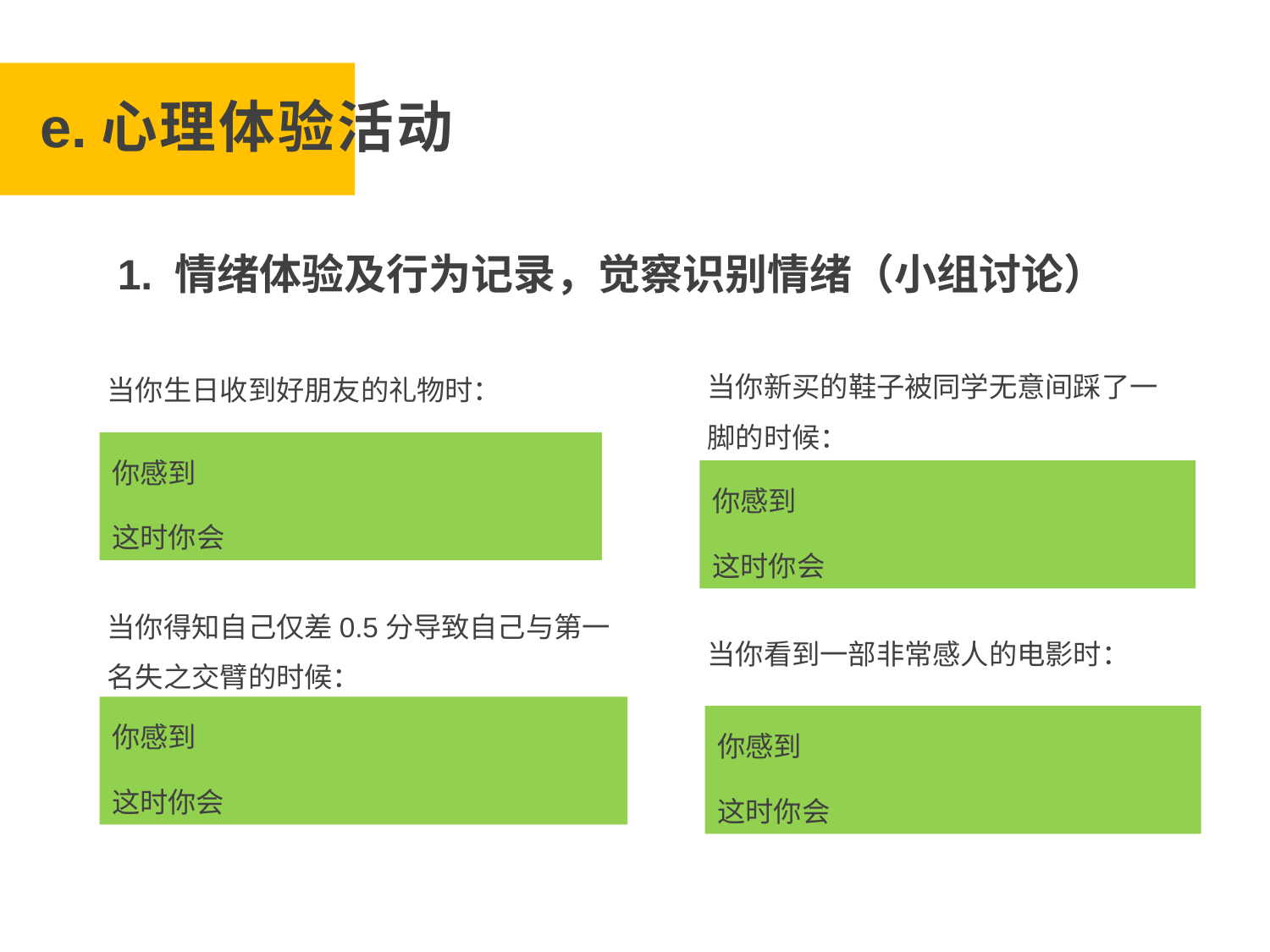

e.心理体验活动

1. 情绪体验及行为记录，觉察识别情绪（小组讨论）
当你新买的鞋子被同学无意间踩了一脚的时候：
你感到
这时你会
当你看到一部非常感人的电影时：
你感到
这时你会
当你生日收到好朋友的礼物时：
你感到
这时你会
当你得知自己仅差0.5分导致自己与第一名失之交臂的时候：
你感到
这时你会